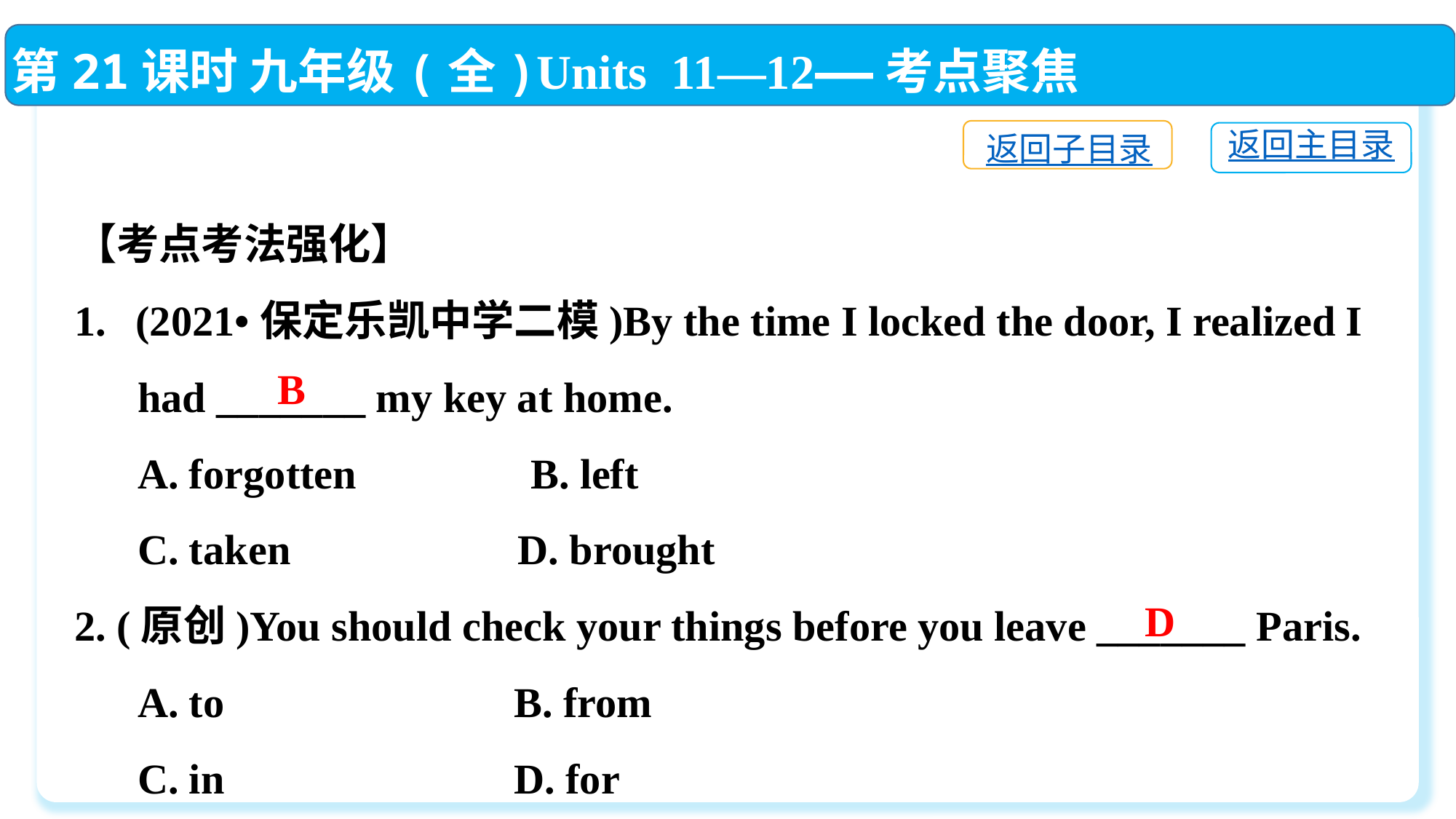

第21课时 九年级(全)Units  11—12——考点聚焦

返回子目录
返回主目录
【考点考法强化】
(2021•保定乐凯中学二模)By the time I locked the door, I realized I
      had _______ my key at home.
      A. forgotten　　	 B. left
      C. taken　	           D. brought
2. (原创)You should check your things before you leave _______ Paris.
      A. to	                     B. from
      C. in	                     D. for

B
D